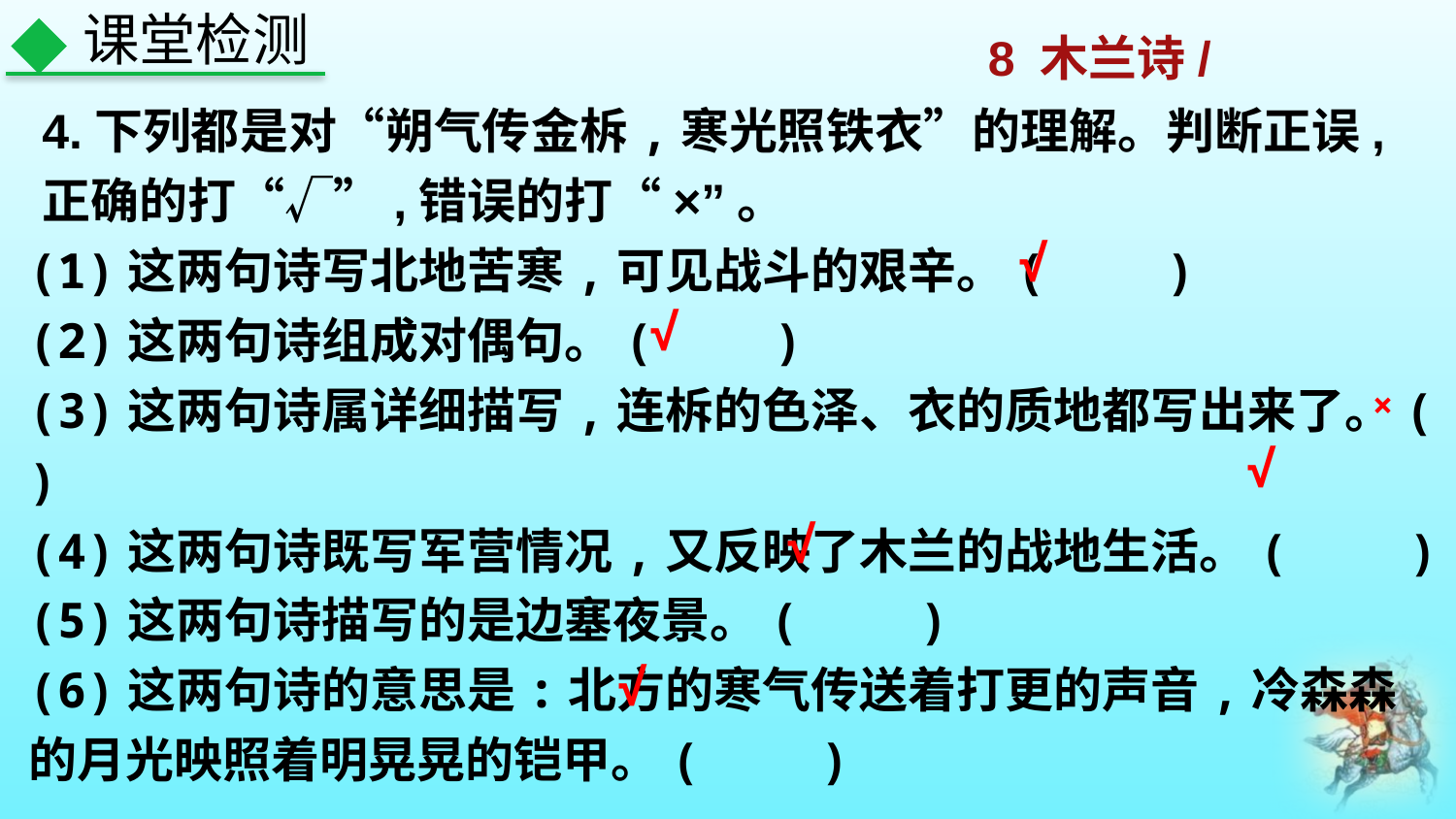

课堂检测

4.下列都是对“朔气传金柝,寒光照铁衣”的理解。判断正误,正确的打“√”,错误的打“×”。
(1)这两句诗写北地苦寒,可见战斗的艰辛。(　　)
(2)这两句诗组成对偶句。(　　)
(3)这两句诗属详细描写,连柝的色泽、衣的质地都写出来了。( )
(4)这两句诗既写军营情况,又反映了木兰的战地生活。(　　)
(5)这两句诗描写的是边塞夜景。(　　)
(6)这两句诗的意思是:北方的寒气传送着打更的声音,冷森森的月光映照着明晃晃的铠甲。(　　)
√
√
×
√
√
√